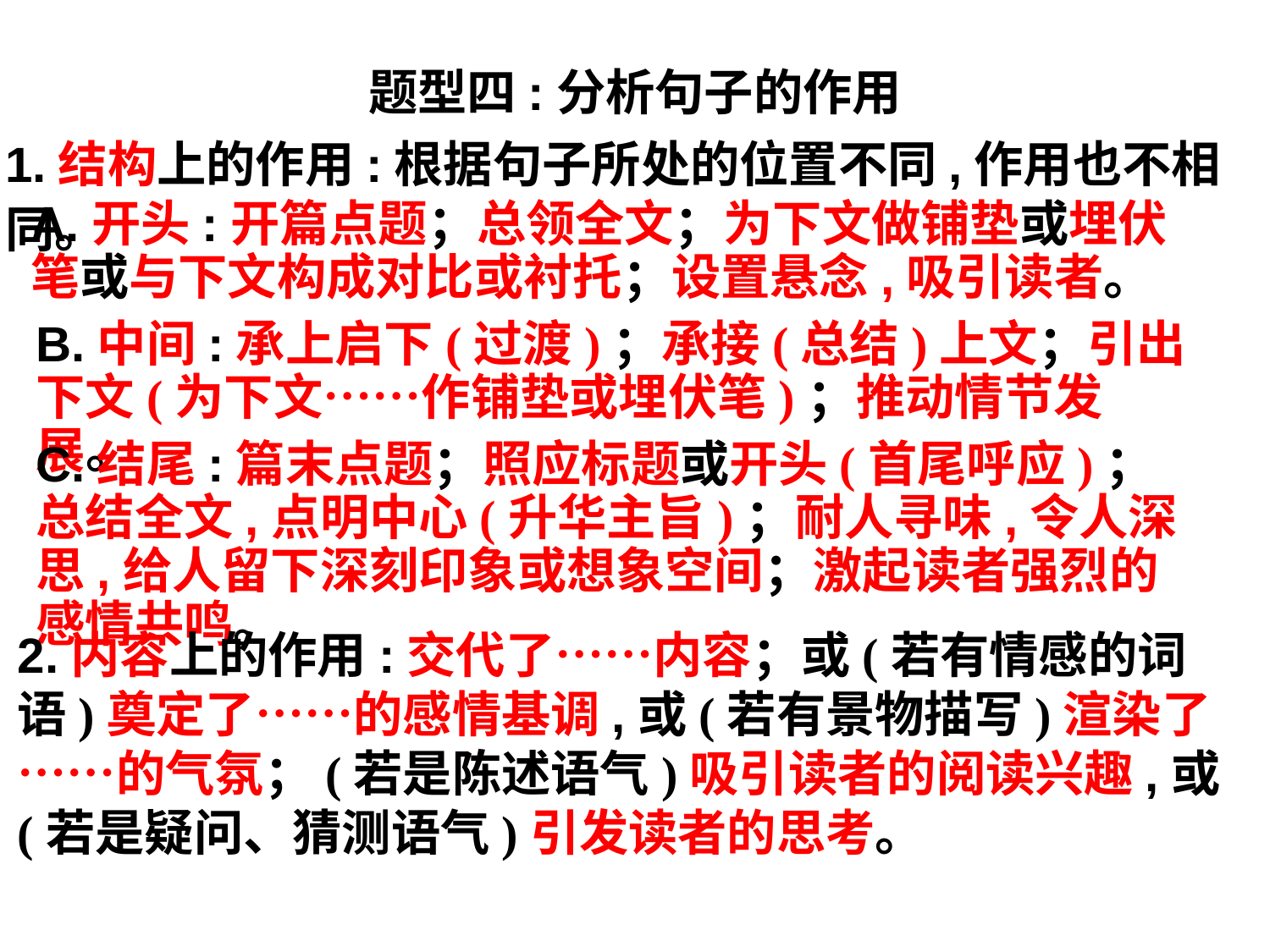

题型四:分析句子的作用
1.结构上的作用:根据句子所处的位置不同,作用也不相同。
A.开头:开篇点题；总领全文；为下文做铺垫或埋伏笔或与下文构成对比或衬托；设置悬念,吸引读者。
B.中间:承上启下(过渡)；承接(总结)上文；引出下文(为下文……作铺垫或埋伏笔)；推动情节发展。
C.结尾:篇末点题；照应标题或开头(首尾呼应)；总结全文,点明中心(升华主旨)；耐人寻味,令人深思,给人留下深刻印象或想象空间；激起读者强烈的感情共鸣。
2.内容上的作用:交代了……内容；或(若有情感的词语)奠定了……的感情基调,或(若有景物描写)渲染了……的气氛；(若是陈述语气)吸引读者的阅读兴趣,或(若是疑问、猜测语气)引发读者的思考。